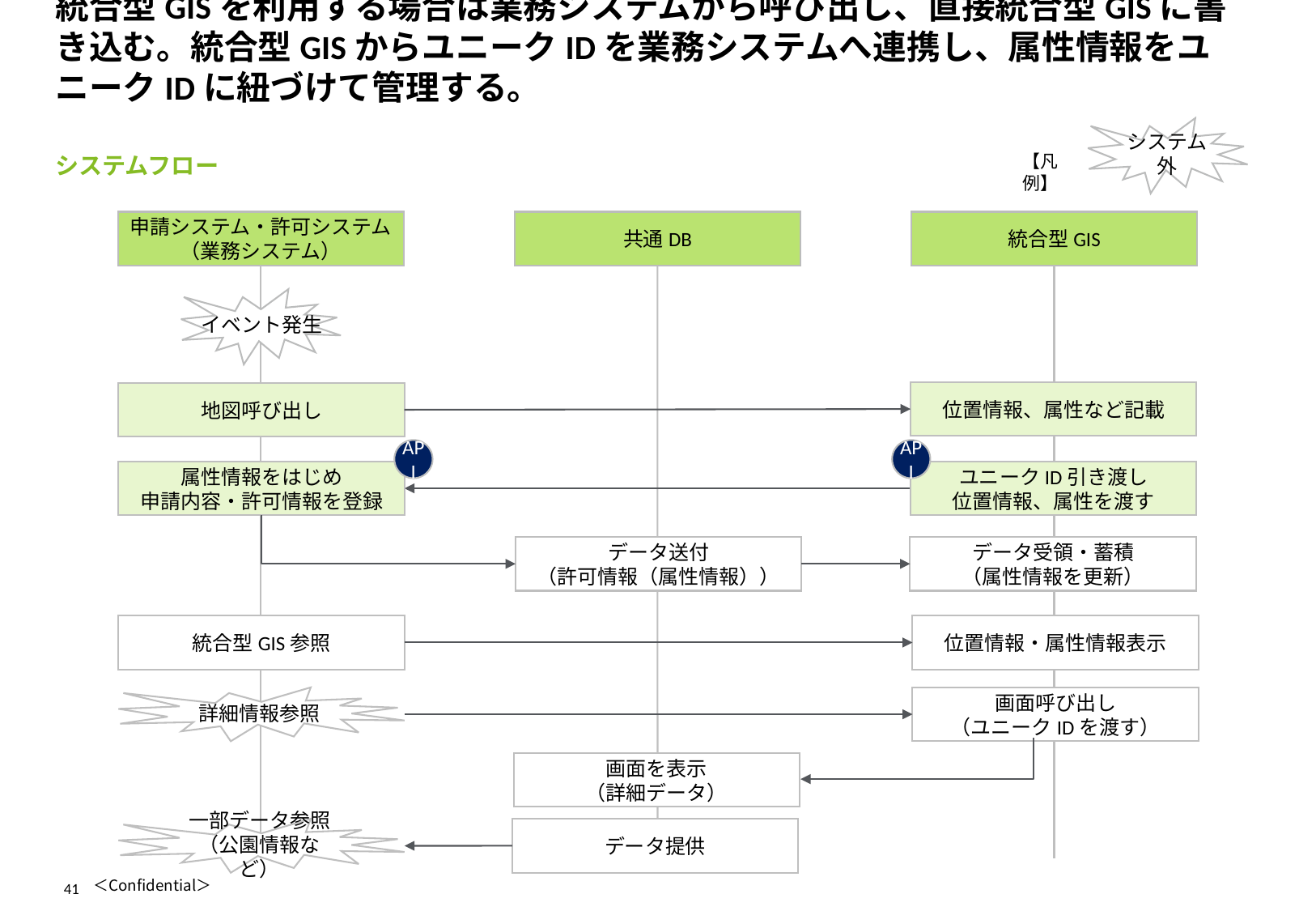

# 統合型GISを利用する場合は業務システムから呼び出し、直接統合型GISに書き込む。統合型GISからユニークIDを業務システムへ連携し、属性情報をユニークIDに紐づけて管理する。
システム外
システムフロー
【凡例】
申請システム・許可システム
（業務システム）
共通DB
統合型GIS

イベント発生
位置情報、属性など記載
地図呼び出し
API
API
属性情報をはじめ
申請内容・許可情報を登録
ユニークID引き渡し
位置情報、属性を渡す
データ送付
（許可情報（属性情報））
データ受領・蓄積
（属性情報を更新）
統合型GIS参照
位置情報・属性情報表示
詳細情報参照
画面呼び出し
（ユニークIDを渡す）
画面を表示
（詳細データ）
一部データ参照
（公園情報など）
データ提供
41
＜Confidential＞